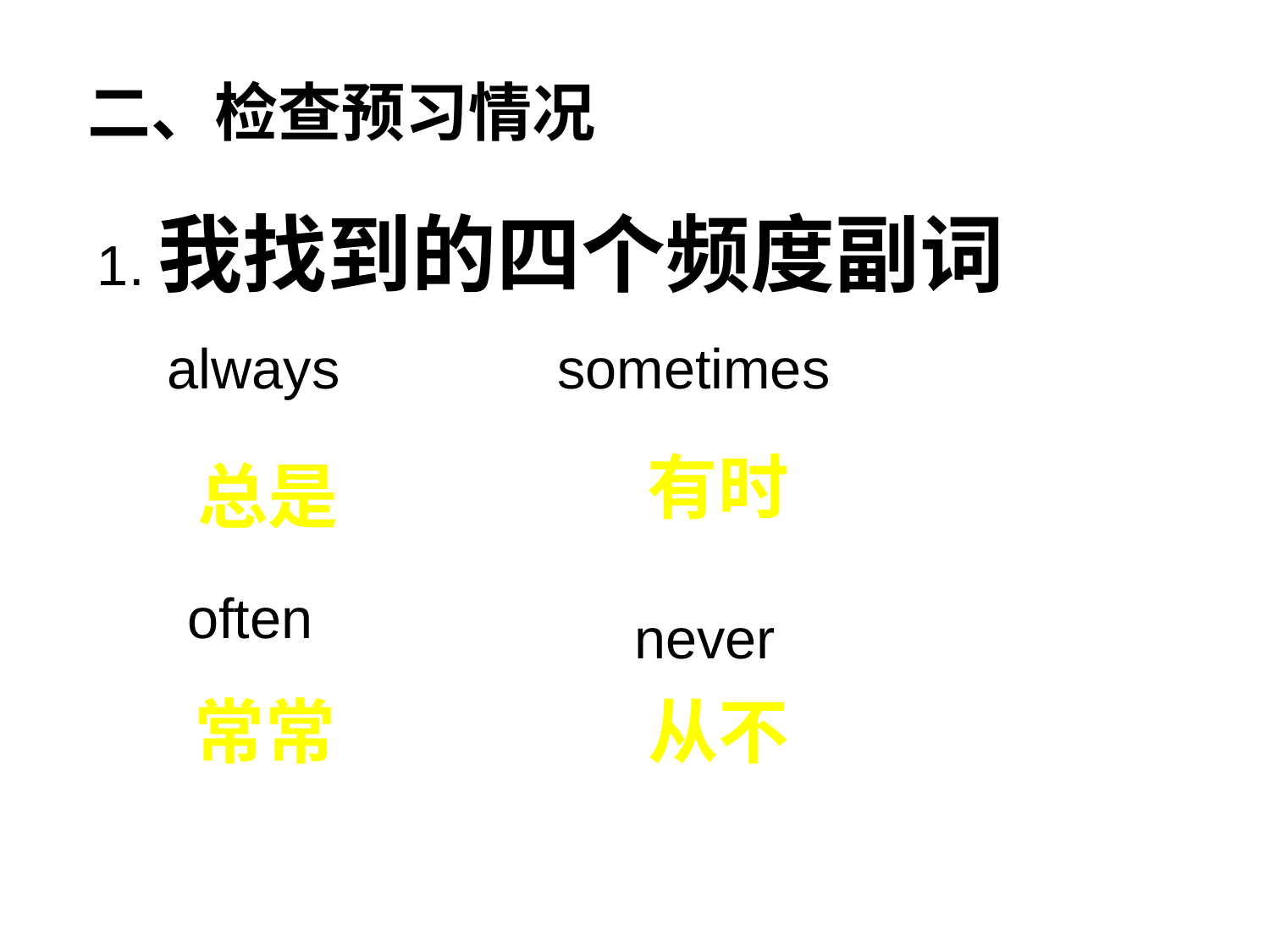

二、检查预习情况
1.我找到的四个频度副词
always
sometimes
有时
总是
often
   never
常常
从不